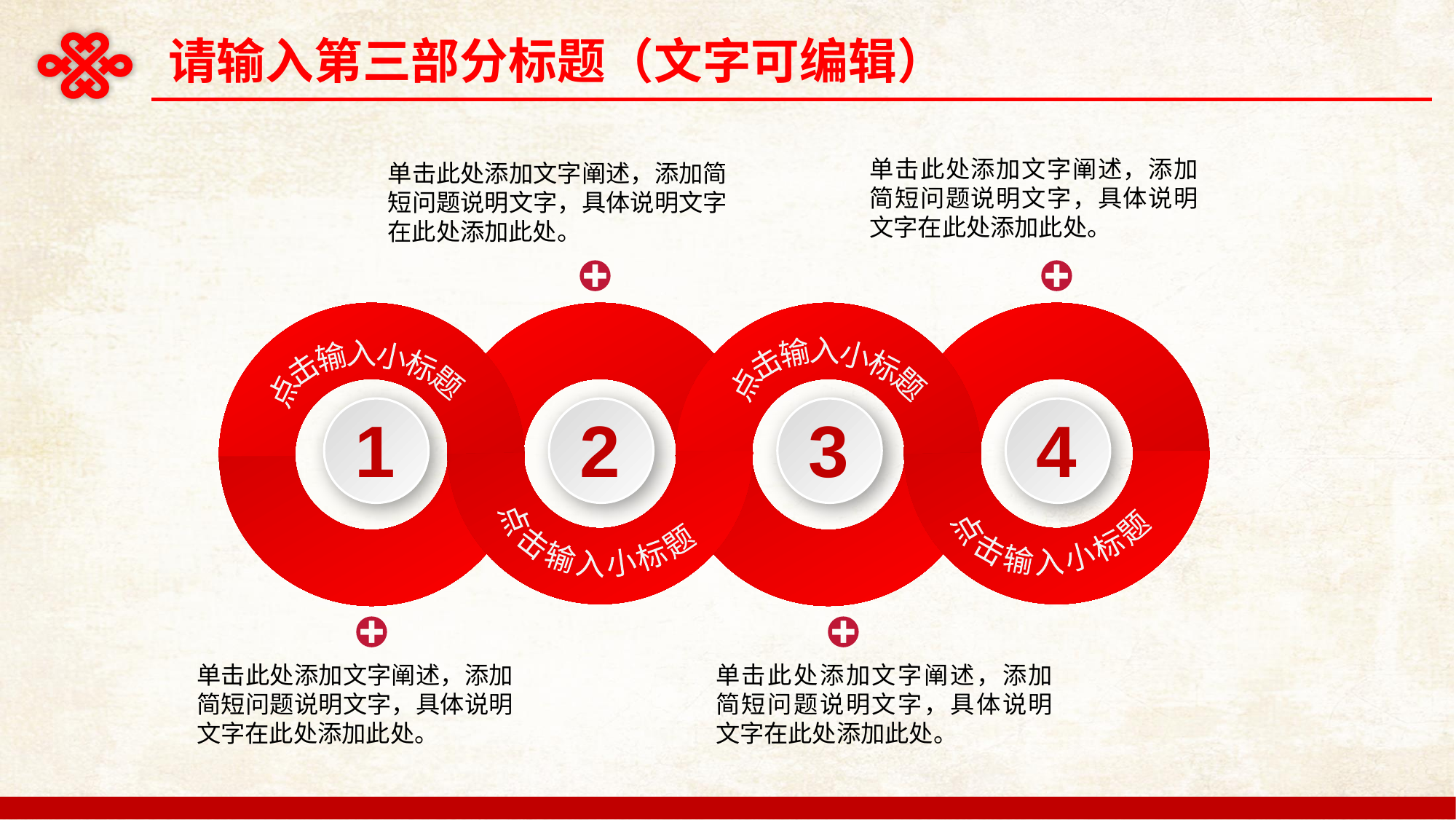

请输入第三部分标题（文字可编辑）
单击此处添加文字阐述，添加简短问题说明文字，具体说明文字在此处添加此处。

点击输入小标题
单击此处添加文字阐述，添加简短问题说明文字，具体说明文字在此处添加此处。

点击输入小标题

点击输入小标题

单击此处添加文字阐述，添加简短问题说明文字，具体说明文字在此处添加此处。
点击输入小标题

单击此处添加文字阐述，添加简短问题说明文字，具体说明文字在此处添加此处。

1

2

3

4